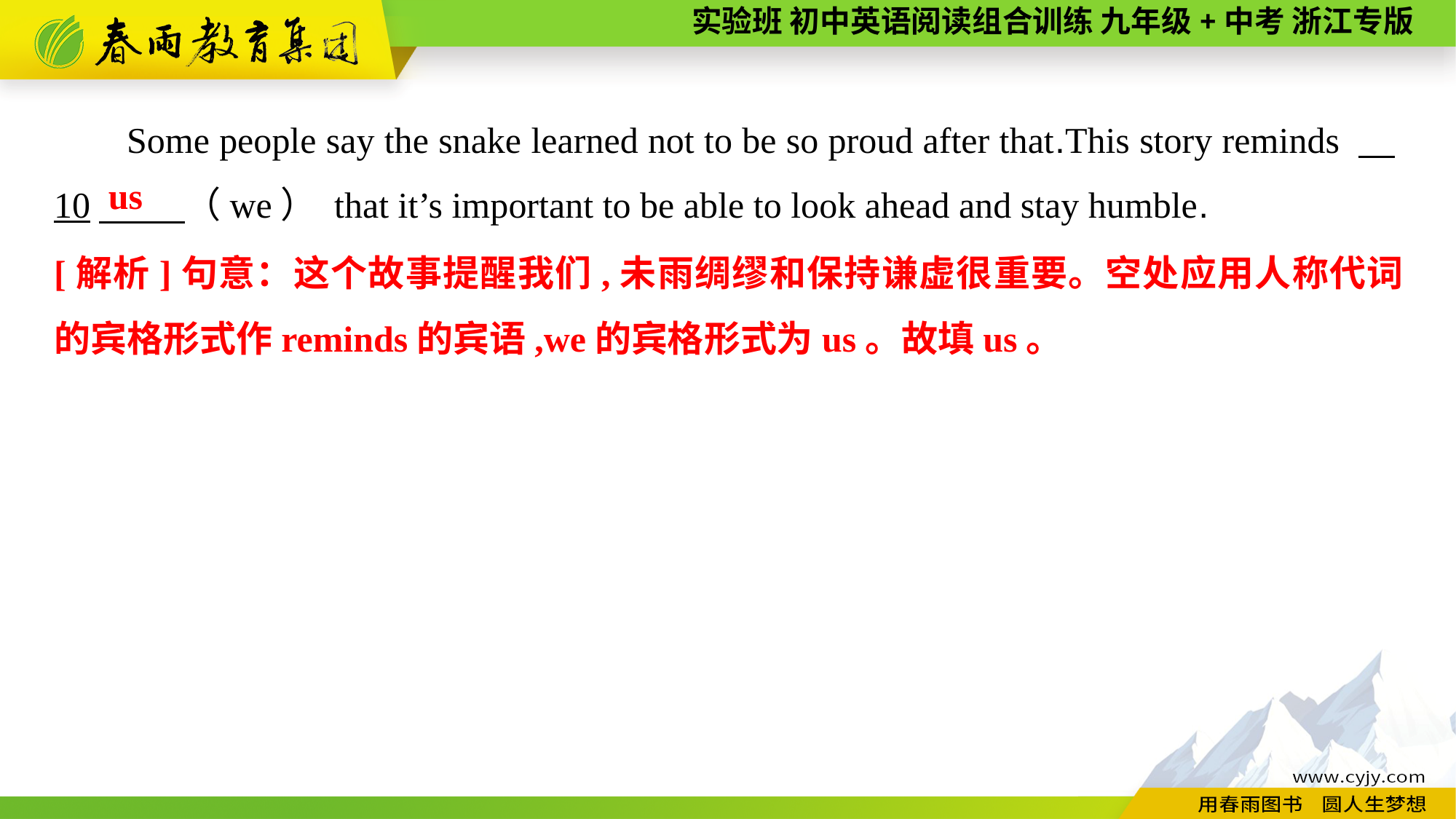

Some people say the snake learned not to be so proud after that.This story reminds 　10　      （we） that it’s important to be able to look ahead and stay humble.
us
[解析]句意：这个故事提醒我们,未雨绸缪和保持谦虚很重要。空处应用人称代词的宾格形式作reminds的宾语,we的宾格形式为us。故填us。